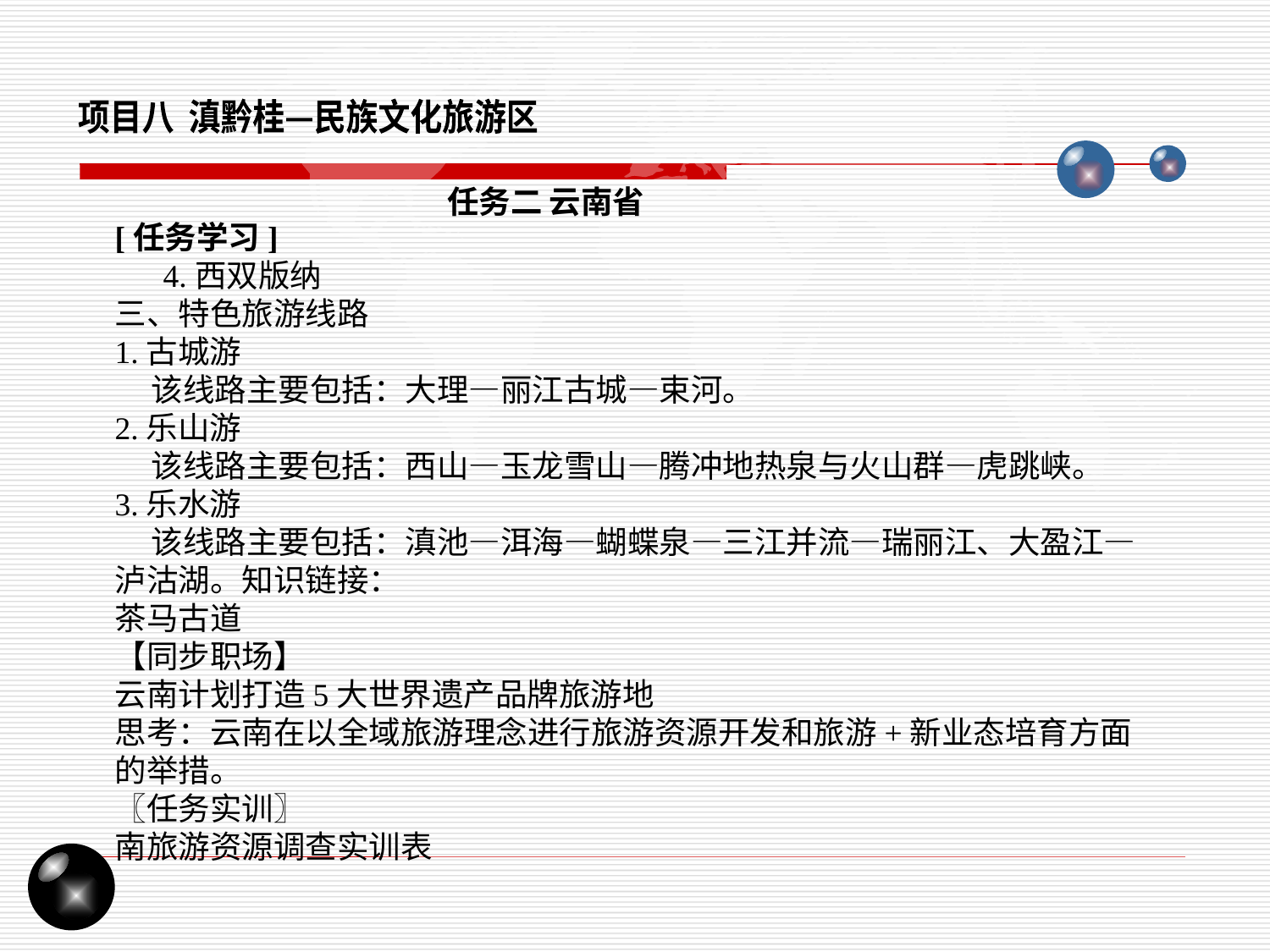

项目八  滇黔桂—民族文化旅游区
任务二 云南省
[任务学习]
      4.西双版纳
三、特色旅游线路
1.古城游
    该线路主要包括：大理—丽江古城—束河。
2.乐山游
    该线路主要包括：西山—玉龙雪山—腾冲地热泉与火山群—虎跳峡。
3.乐水游
    该线路主要包括：滇池—洱海—蝴蝶泉—三江并流—瑞丽江、大盈江—泸沽湖。知识链接：
茶马古道
【同步职场】
云南计划打造5大世界遗产品牌旅游地
思考：云南在以全域旅游理念进行旅游资源开发和旅游+新业态培育方面的举措。
〖任务实训〗
南旅游资源调查实训表